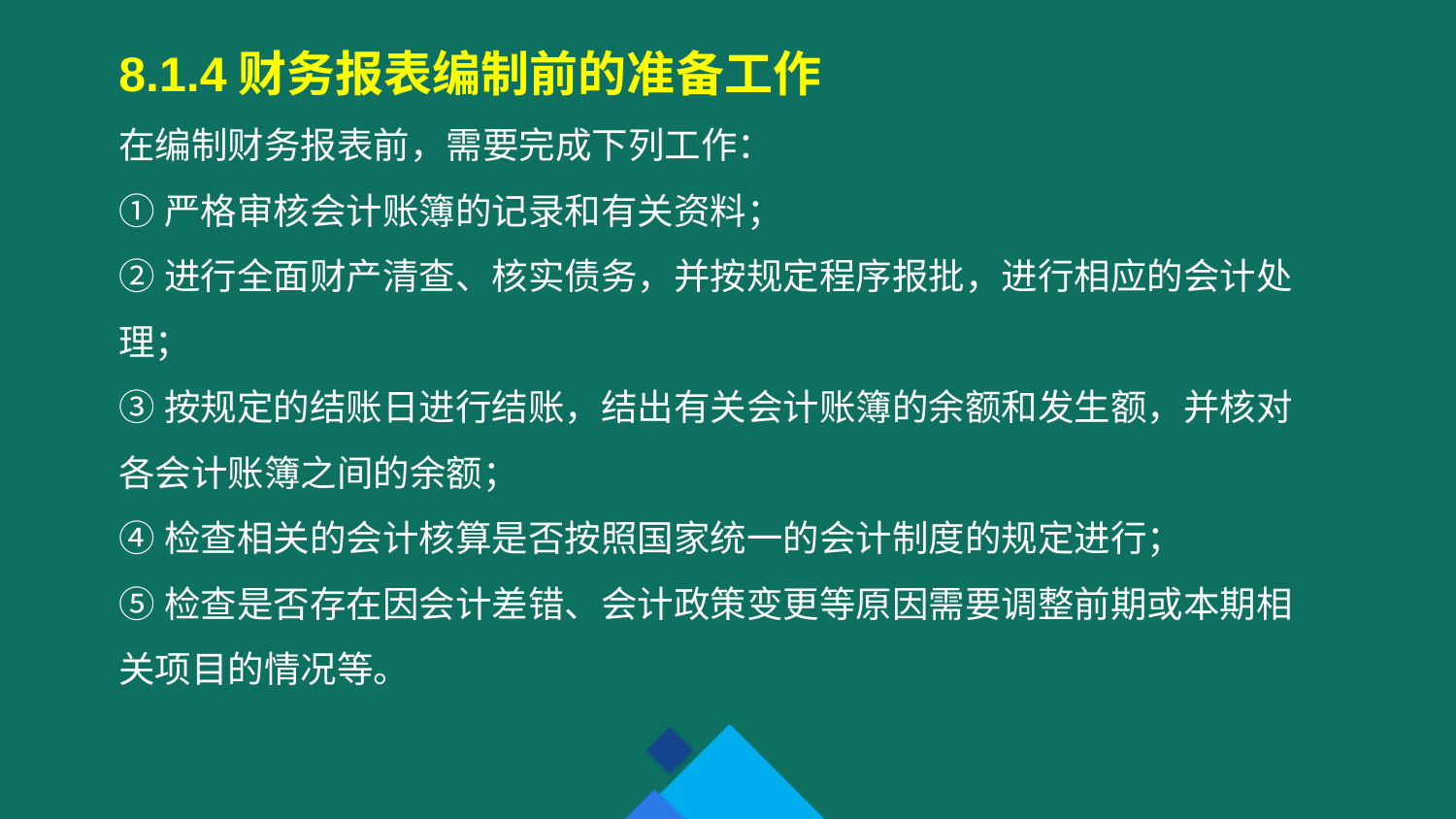

8.1.4财务报表编制前的准备工作
在编制财务报表前，需要完成下列工作：
①严格审核会计账簿的记录和有关资料；
②进行全面财产清查、核实债务，并按规定程序报批，进行相应的会计处理；
③按规定的结账日进行结账，结出有关会计账簿的余额和发生额，并核对各会计账簿之间的余额；
④检查相关的会计核算是否按照国家统一的会计制度的规定进行；
⑤检查是否存在因会计差错、会计政策变更等原因需要调整前期或本期相关项目的情况等。